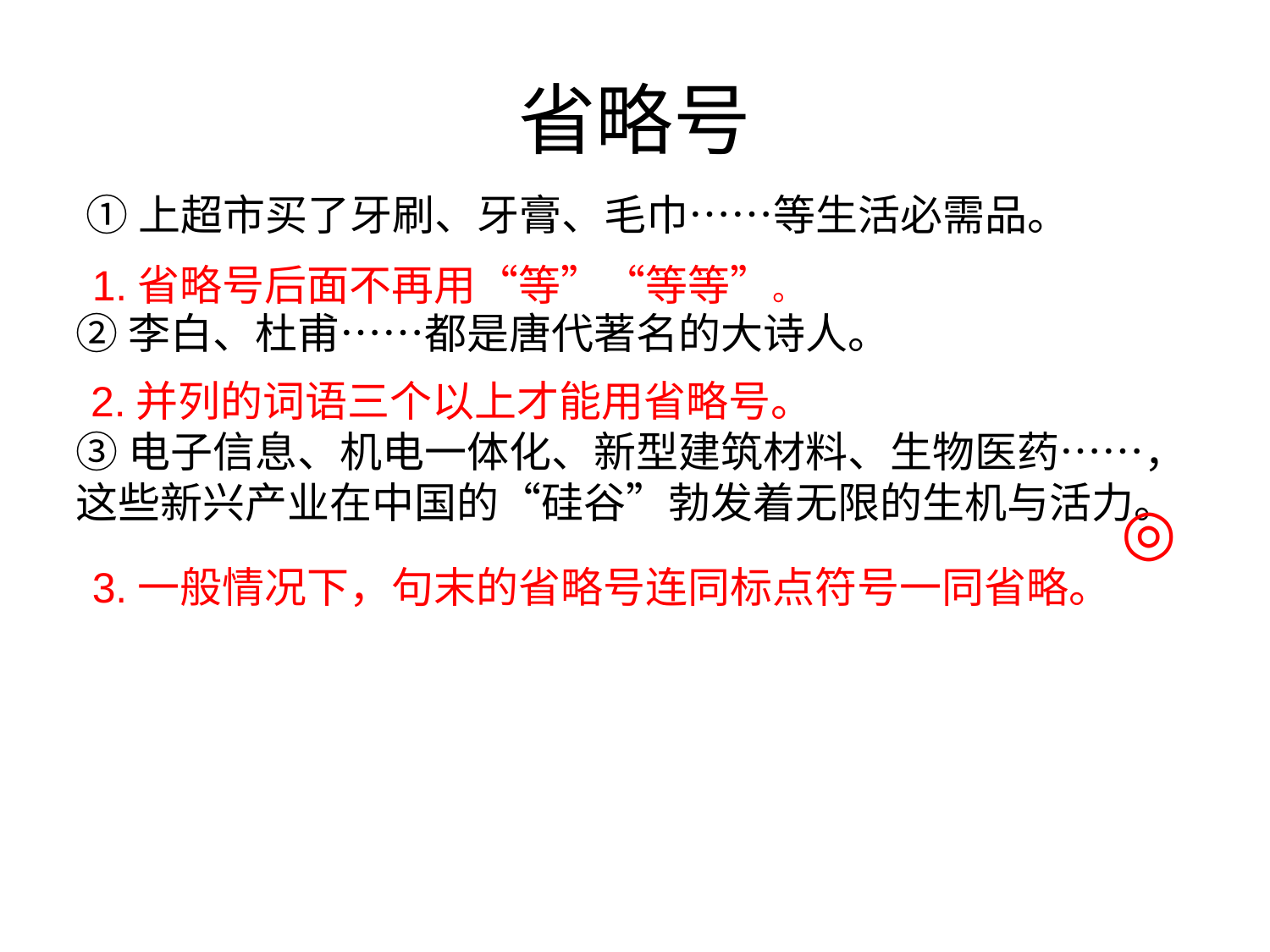

# 省略号
 ①上超市买了牙刷、牙膏、毛巾……等生活必需品。

②李白、杜甫……都是唐代著名的大诗人。

③电子信息、机电一体化、新型建筑材料、生物医药……，这些新兴产业在中国的“硅谷”勃发着无限的生机与活力。

1.省略号后面不再用“等”“等等”。
2.并列的词语三个以上才能用省略号。
◎
3.一般情况下，句末的省略号连同标点符号一同省略。